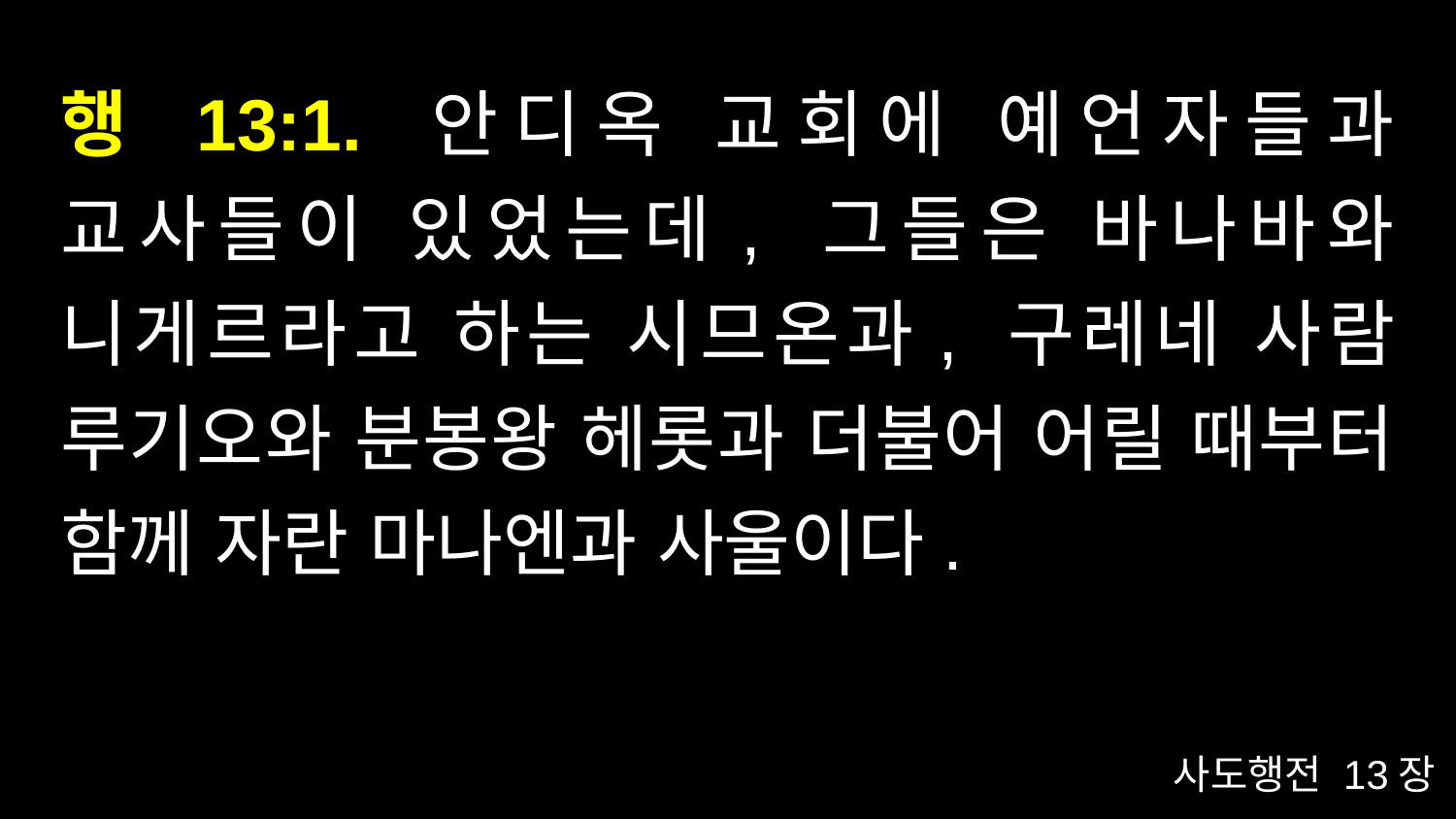

# 행 13:1. 안디옥 교회에 예언자들과 교사들이 있었는데, 그들은 바나바와 니게르라고 하는 시므온과, 구레네 사람 루기오와 분봉왕 헤롯과 더불어 어릴 때부터 함께 자란 마나엔과 사울이다.
사도행전 13장